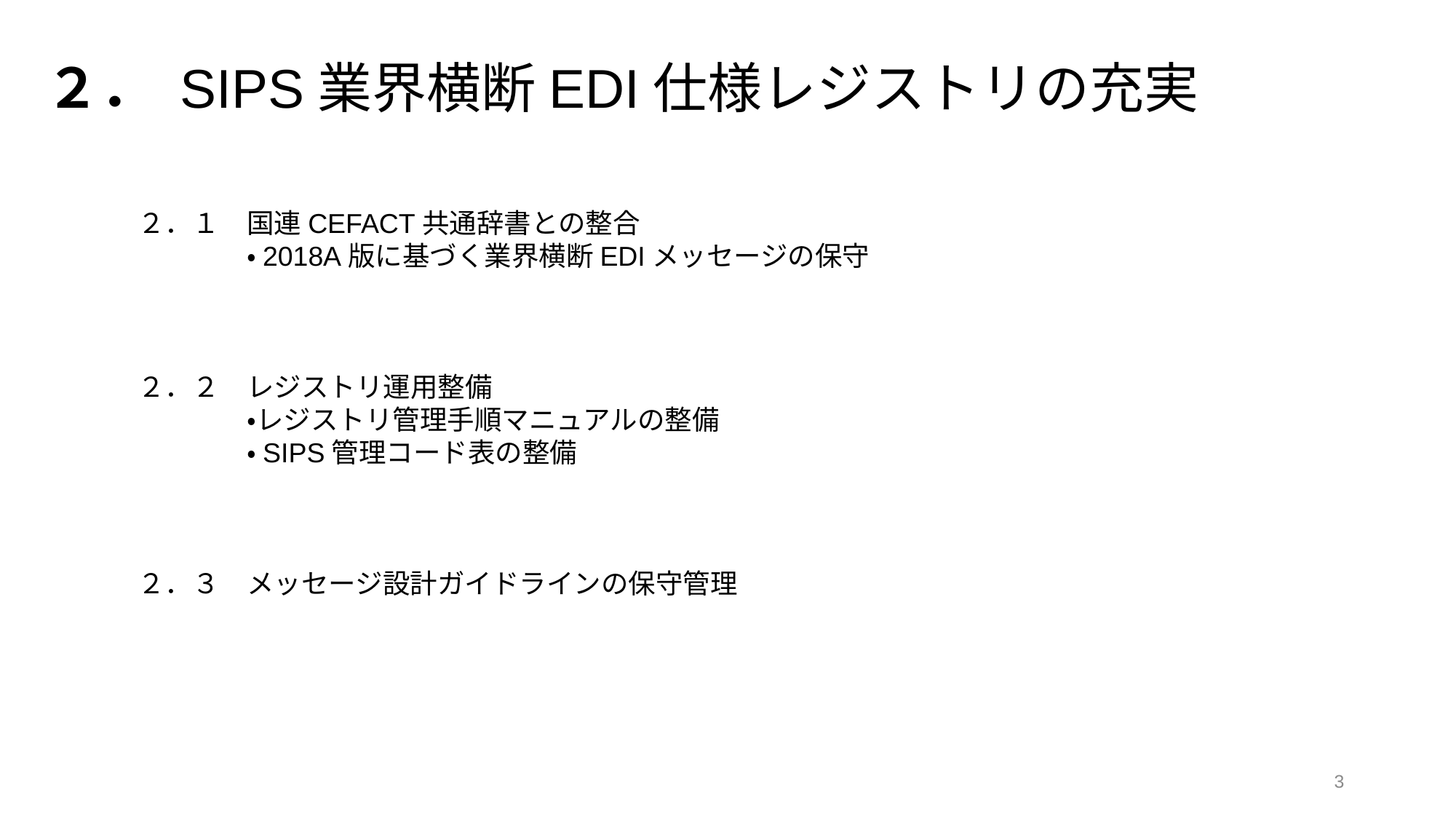

２． SIPS業界横断EDI仕様レジストリの充実
２．１　国連CEFACT共通辞書との整合
	・2018A版に基づく業界横断EDIメッセージの保守

２．２　レジストリ運用整備
	・レジストリ管理手順マニュアルの整備
	・SIPS管理コード表の整備

２．３　メッセージ設計ガイドラインの保守管理

3